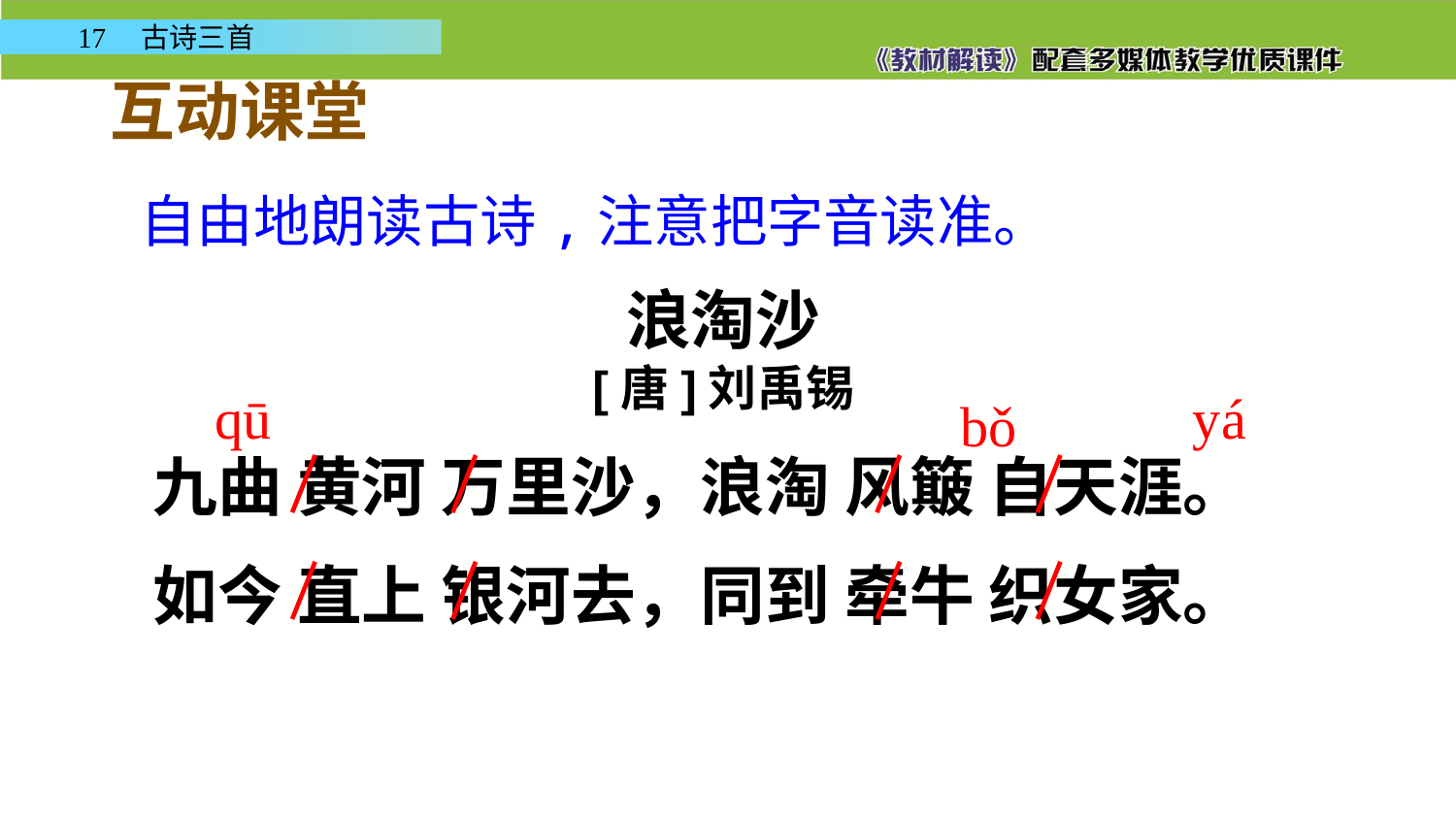

互动课堂
自由地朗读古诗,注意把字音读准。
浪淘沙
[唐]刘禹锡

九曲 黄河 万里沙，浪淘 风簸 自天涯。

如今 直上 银河去，同到 牵牛 织女家。
qū
yá
bǒ